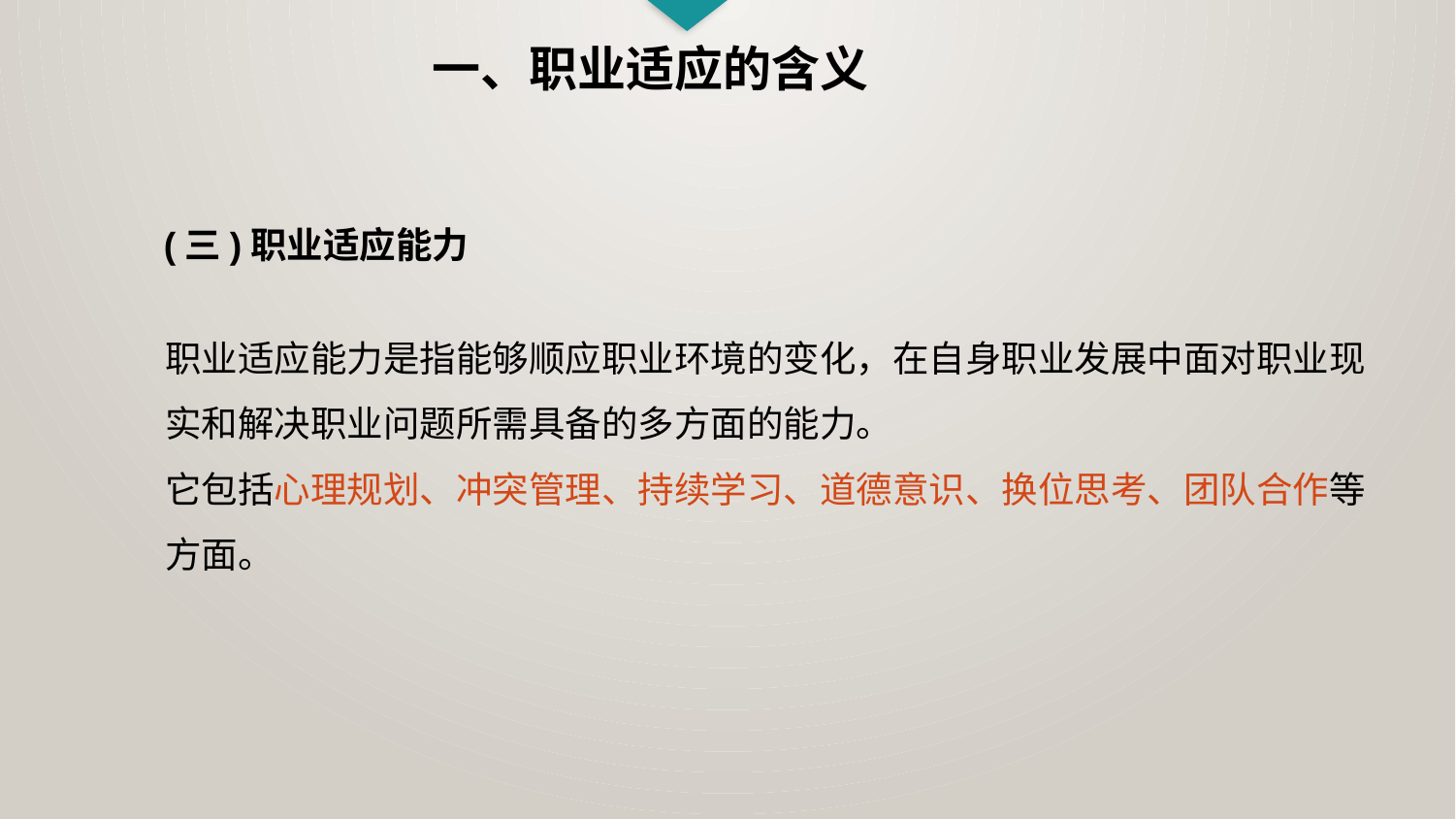

一、职业适应的含义
(三)职业适应能力
职业适应能力是指能够顺应职业环境的变化，在自身职业发展中面对职业现实和解决职业问题所需具备的多方面的能力。
它包括心理规划、冲突管理、持续学习、道德意识、换位思考、团队合作等方面。
26